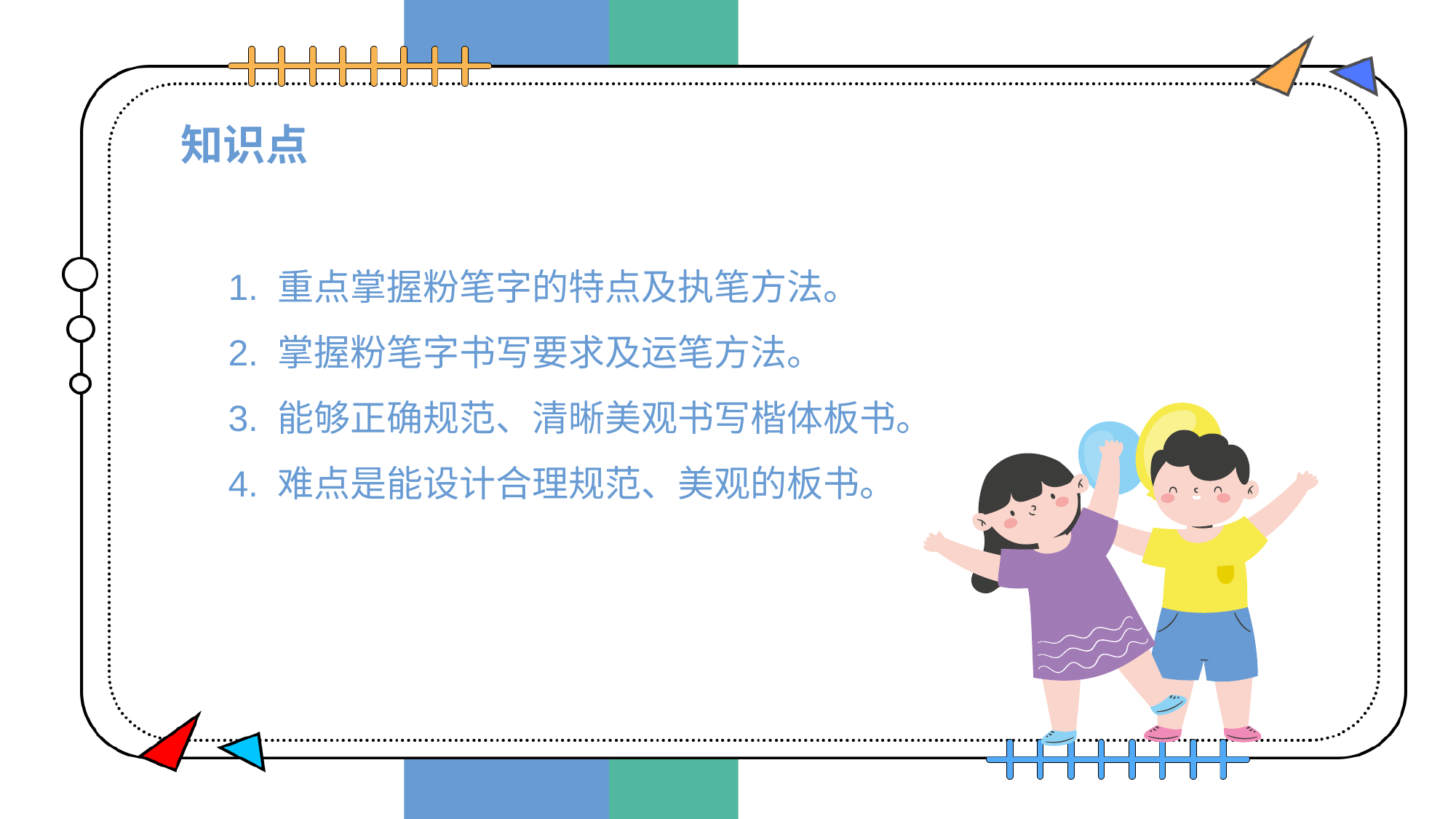

# 知识点
1. 重点掌握粉笔字的特点及执笔方法。
2. 掌握粉笔字书写要求及运笔方法。
3. 能够正确规范、清晰美观书写楷体板书。
4. 难点是能设计合理规范、美观的板书。